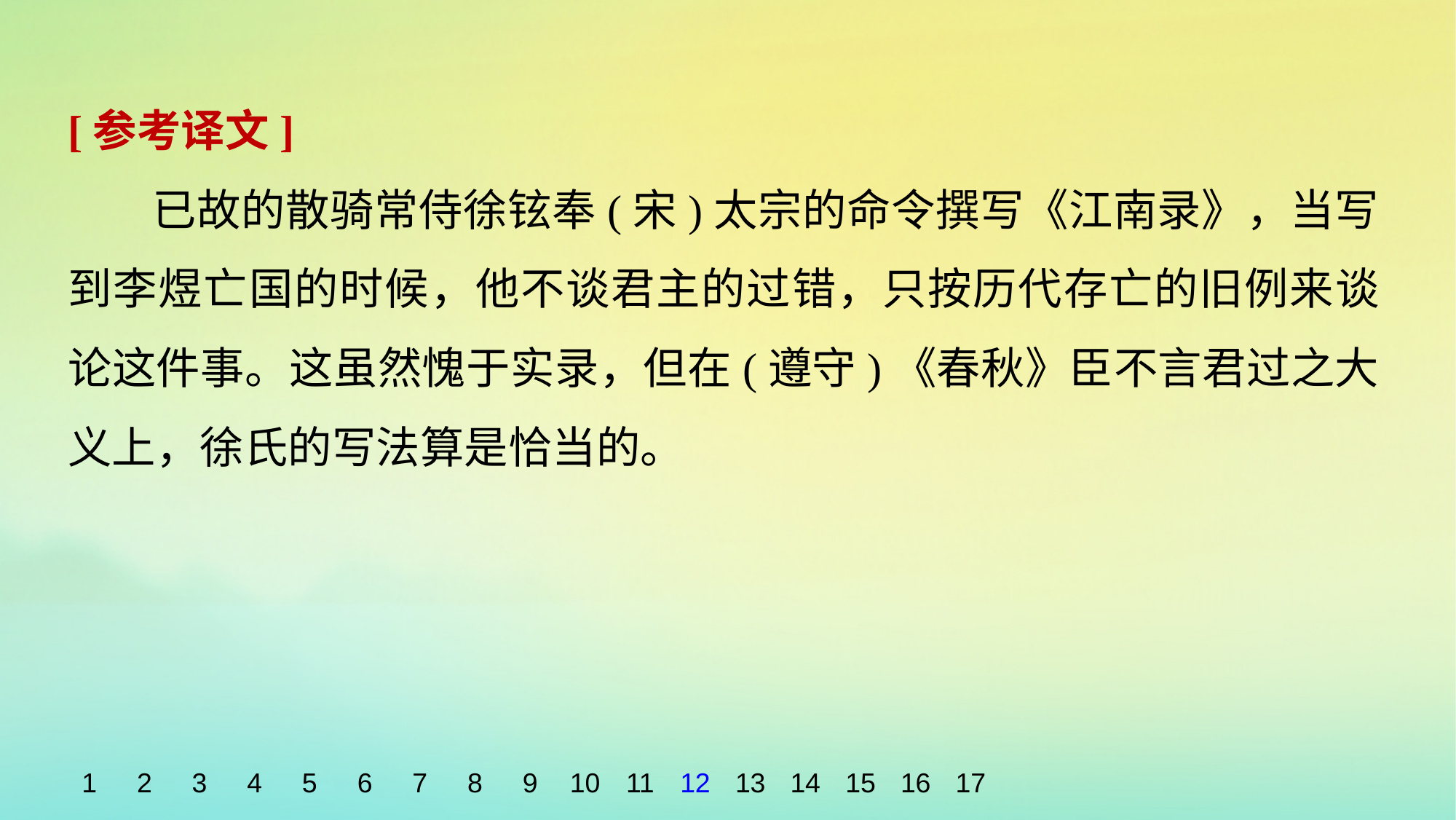

[参考译文]
已故的散骑常侍徐铉奉(宋)太宗的命令撰写《江南录》，当写到李煜亡国的时候，他不谈君主的过错，只按历代存亡的旧例来谈论这件事。这虽然愧于实录，但在(遵守)《春秋》臣不言君过之大义上，徐氏的写法算是恰当的。
1
2
3
4
5
6
7
8
9
10
11
12
13
14
15
16
17